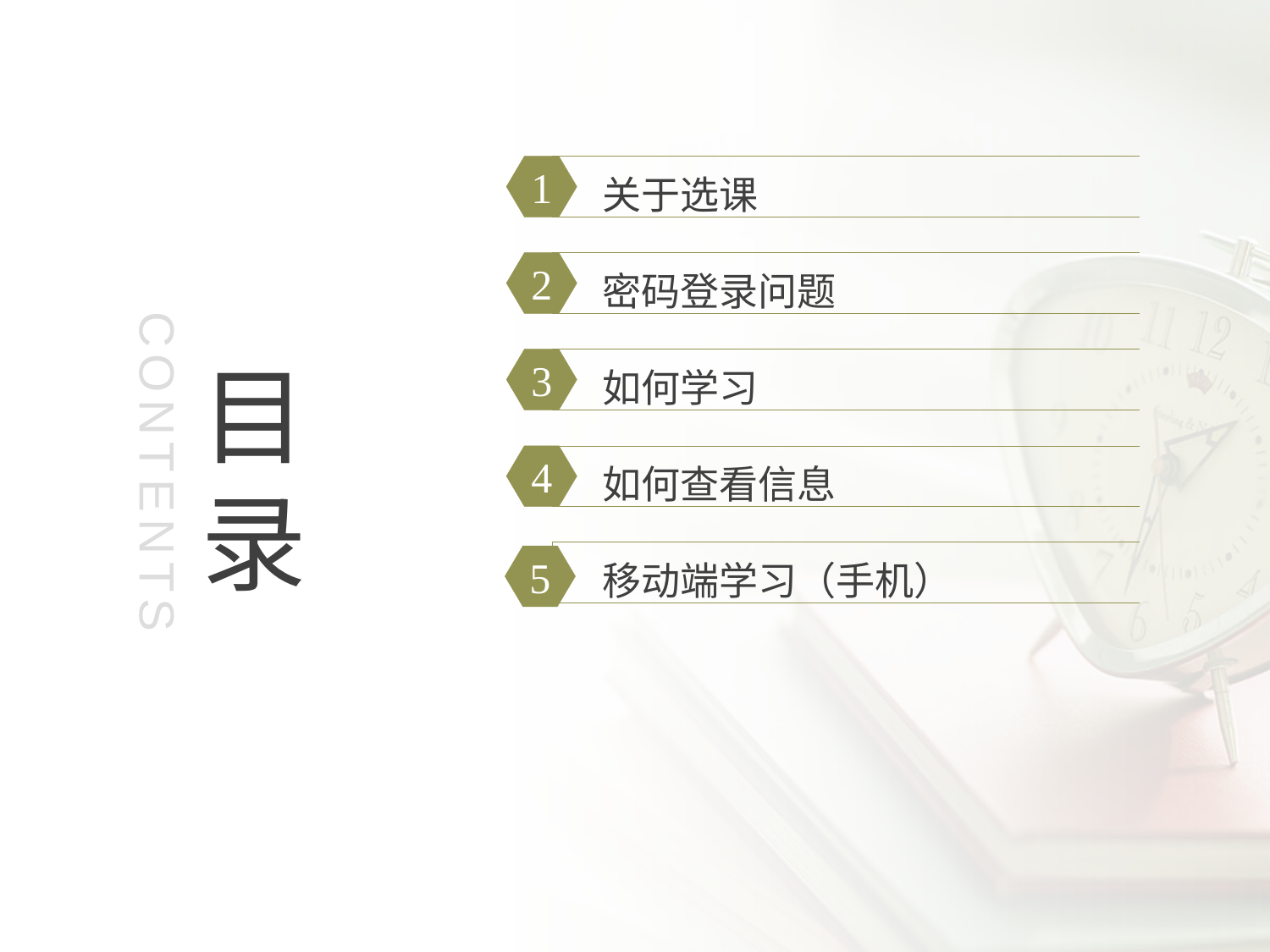

1
关于选课
2
密码登录问题
目
录
3
如何学习
CONTENTS
4
如何查看信息
移动端学习（手机）
5